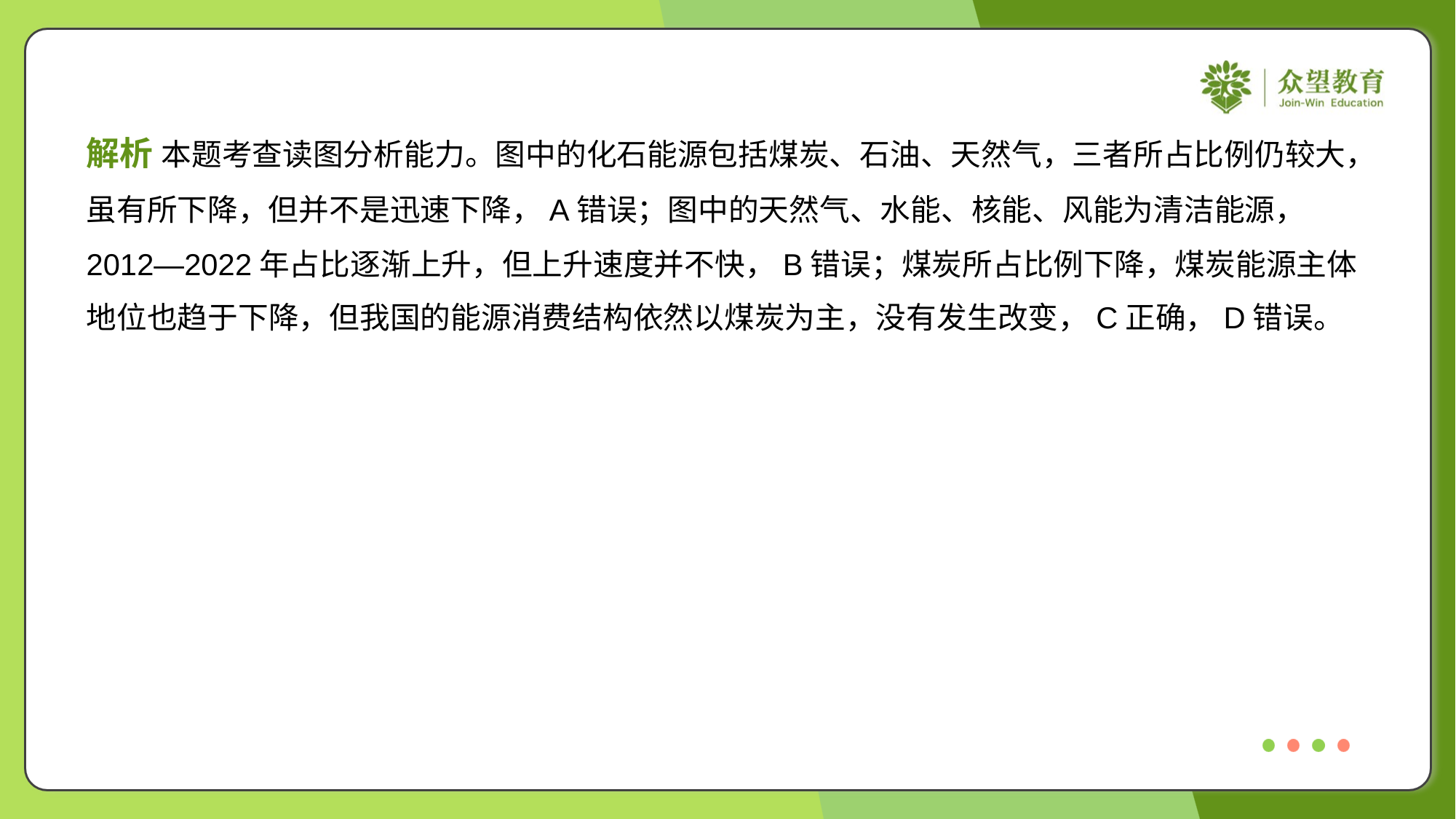

解析 本题考查读图分析能力。图中的化石能源包括煤炭、石油、天然气，三者所占比例仍较大，
虽有所下降，但并不是迅速下降，A错误；图中的天然气、水能、核能、风能为清洁能源，
2012—2022年占比逐渐上升，但上升速度并不快，B错误；煤炭所占比例下降，煤炭能源主体
地位也趋于下降，但我国的能源消费结构依然以煤炭为主，没有发生改变，C正确，D错误。